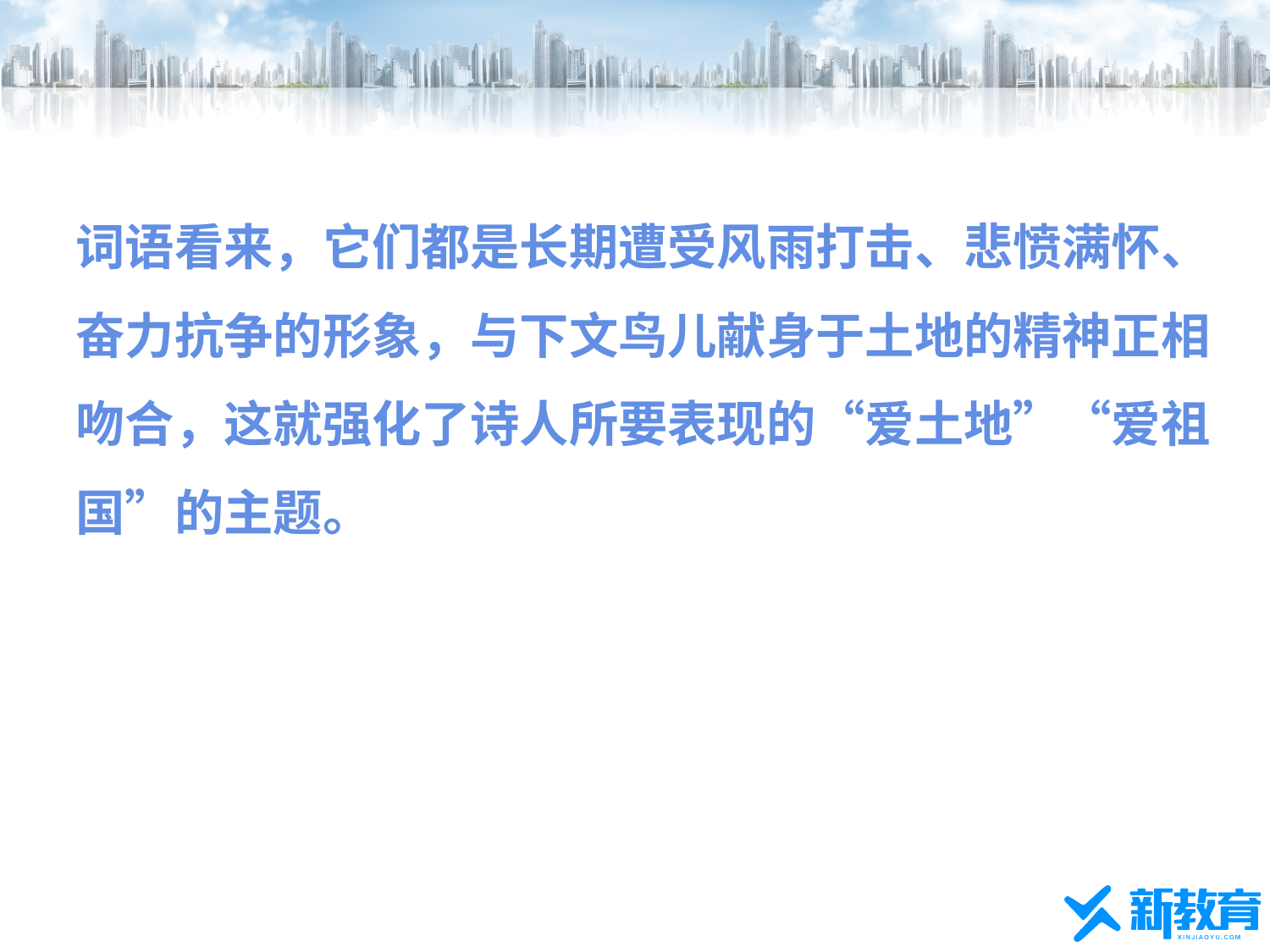

词语看来，它们都是长期遭受风雨打击、悲愤满怀、奋力抗争的形象，与下文鸟儿献身于土地的精神正相吻合，这就强化了诗人所要表现的“爱土地”“爱祖国”的主题。